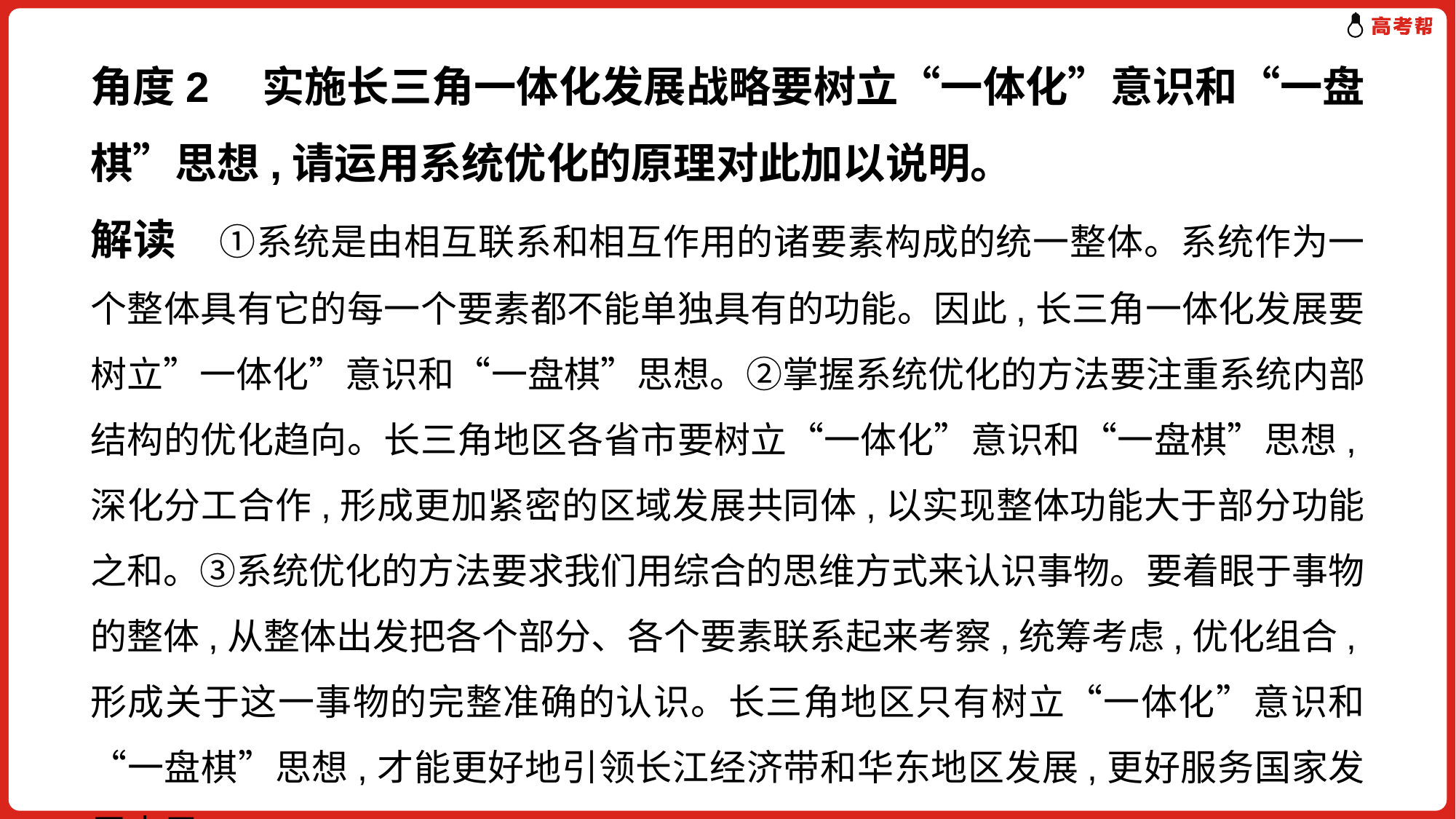

角度2　实施长三角一体化发展战略要树立“一体化”意识和“一盘棋”思想,请运用系统优化的原理对此加以说明。
解读　①系统是由相互联系和相互作用的诸要素构成的统一整体。系统作为一个整体具有它的每一个要素都不能单独具有的功能。因此,长三角一体化发展要树立”一体化”意识和“一盘棋”思想。②掌握系统优化的方法要注重系统内部结构的优化趋向。长三角地区各省市要树立“一体化”意识和“一盘棋”思想,深化分工合作,形成更加紧密的区域发展共同体,以实现整体功能大于部分功能之和。③系统优化的方法要求我们用综合的思维方式来认识事物。要着眼于事物的整体,从整体出发把各个部分、各个要素联系起来考察,统筹考虑,优化组合,形成关于这一事物的完整准确的认识。长三角地区只有树立“一体化”意识和“一盘棋”思想,才能更好地引领长江经济带和华东地区发展,更好服务国家发展大局。